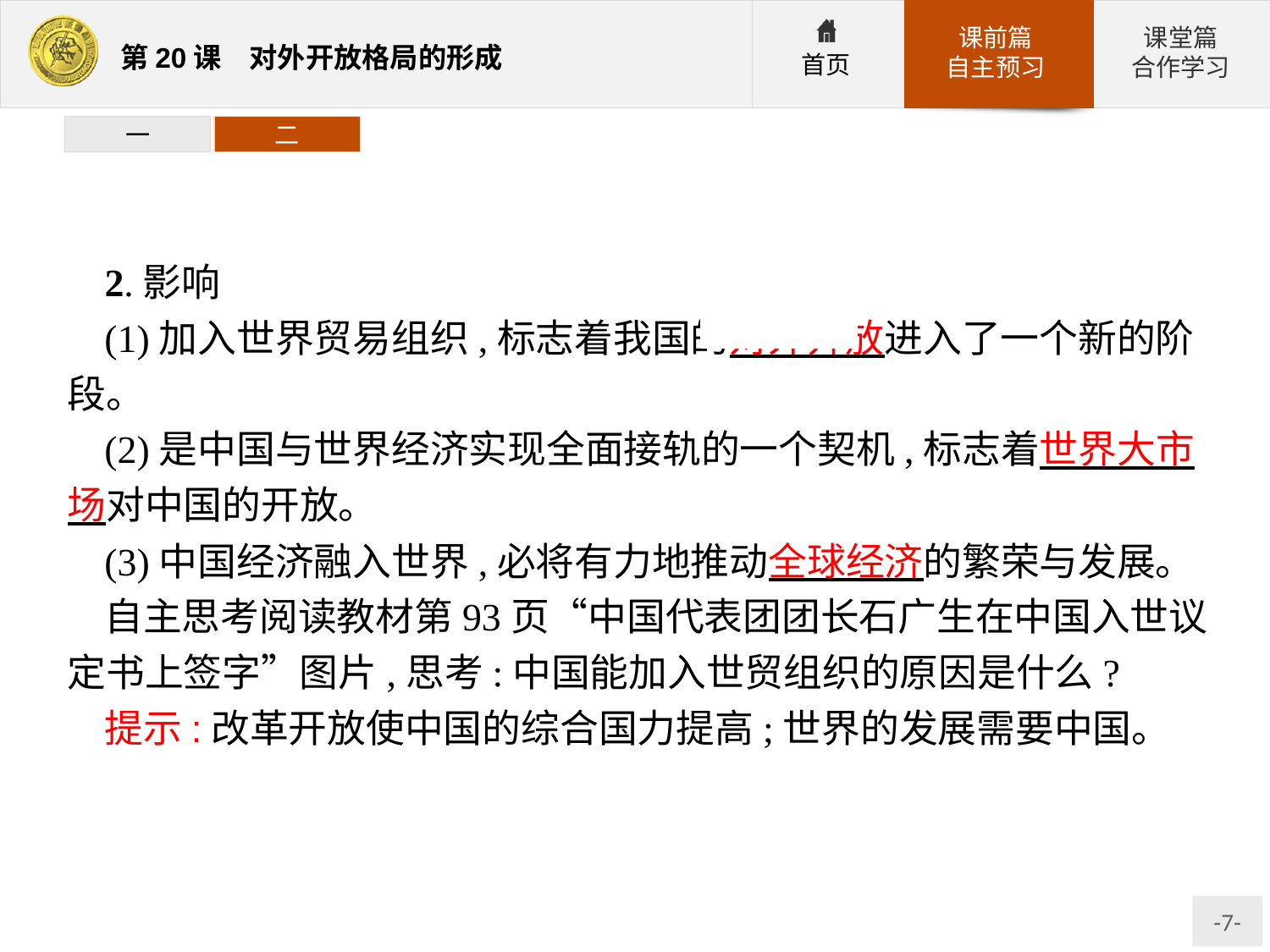

一
二
2.影响
(1)加入世界贸易组织,标志着我国的对外开放进入了一个新的阶段。
(2)是中国与世界经济实现全面接轨的一个契机,标志着世界大市场对中国的开放。
(3)中国经济融入世界,必将有力地推动全球经济的繁荣与发展。
自主思考阅读教材第93页“中国代表团团长石广生在中国入世议定书上签字”图片,思考:中国能加入世贸组织的原因是什么?
提示:改革开放使中国的综合国力提高;世界的发展需要中国。